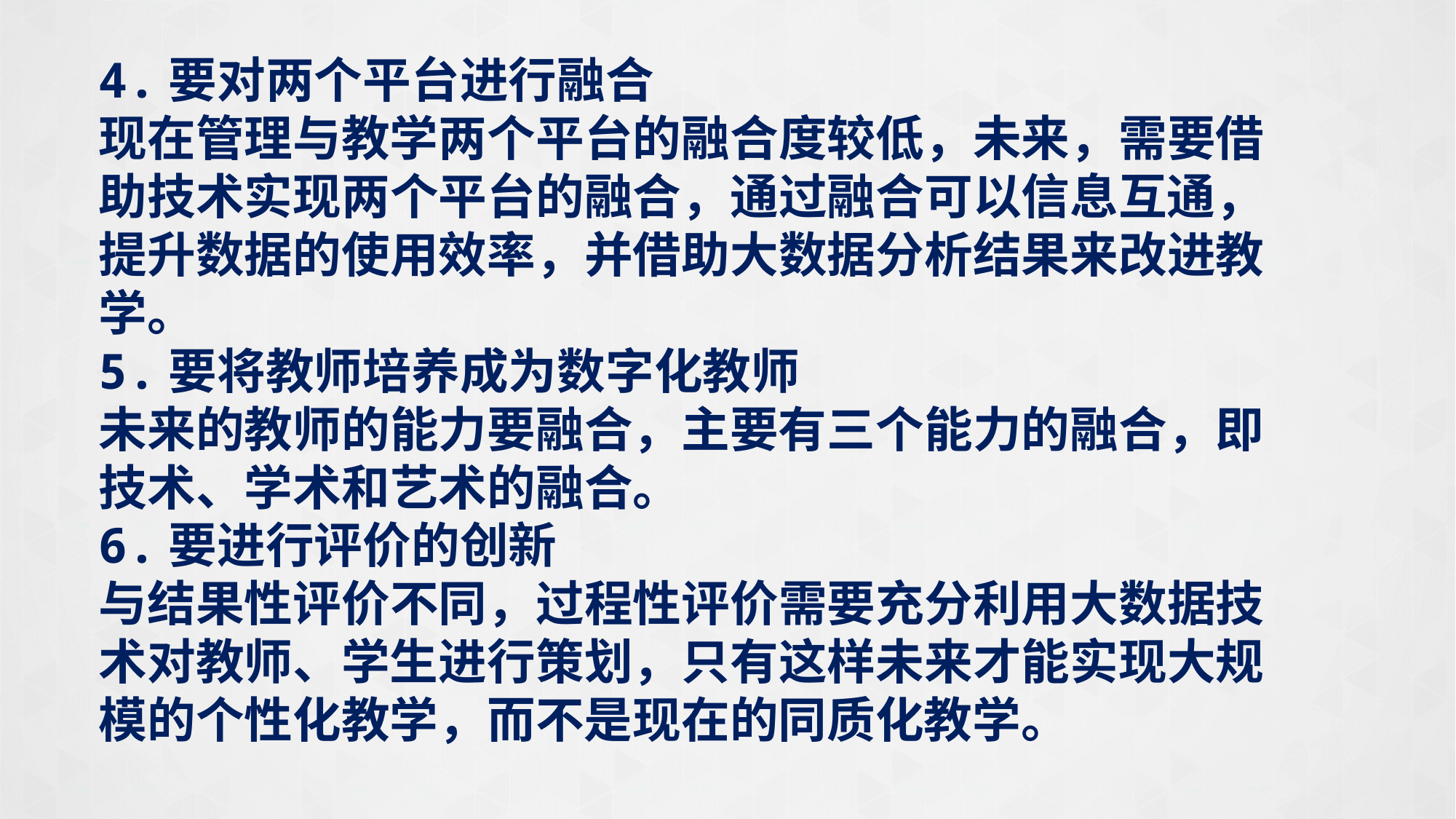

4.要对两个平台进行融合
现在管理与教学两个平台的融合度较低，未来，需要借助技术实现两个平台的融合，通过融合可以信息互通，提升数据的使用效率，并借助大数据分析结果来改进教学。
5.要将教师培养成为数字化教师
未来的教师的能力要融合，主要有三个能力的融合，即技术、学术和艺术的融合。
6.要进行评价的创新
与结果性评价不同，过程性评价需要充分利用大数据技术对教师、学生进行策划，只有这样未来才能实现大规模的个性化教学，而不是现在的同质化教学。